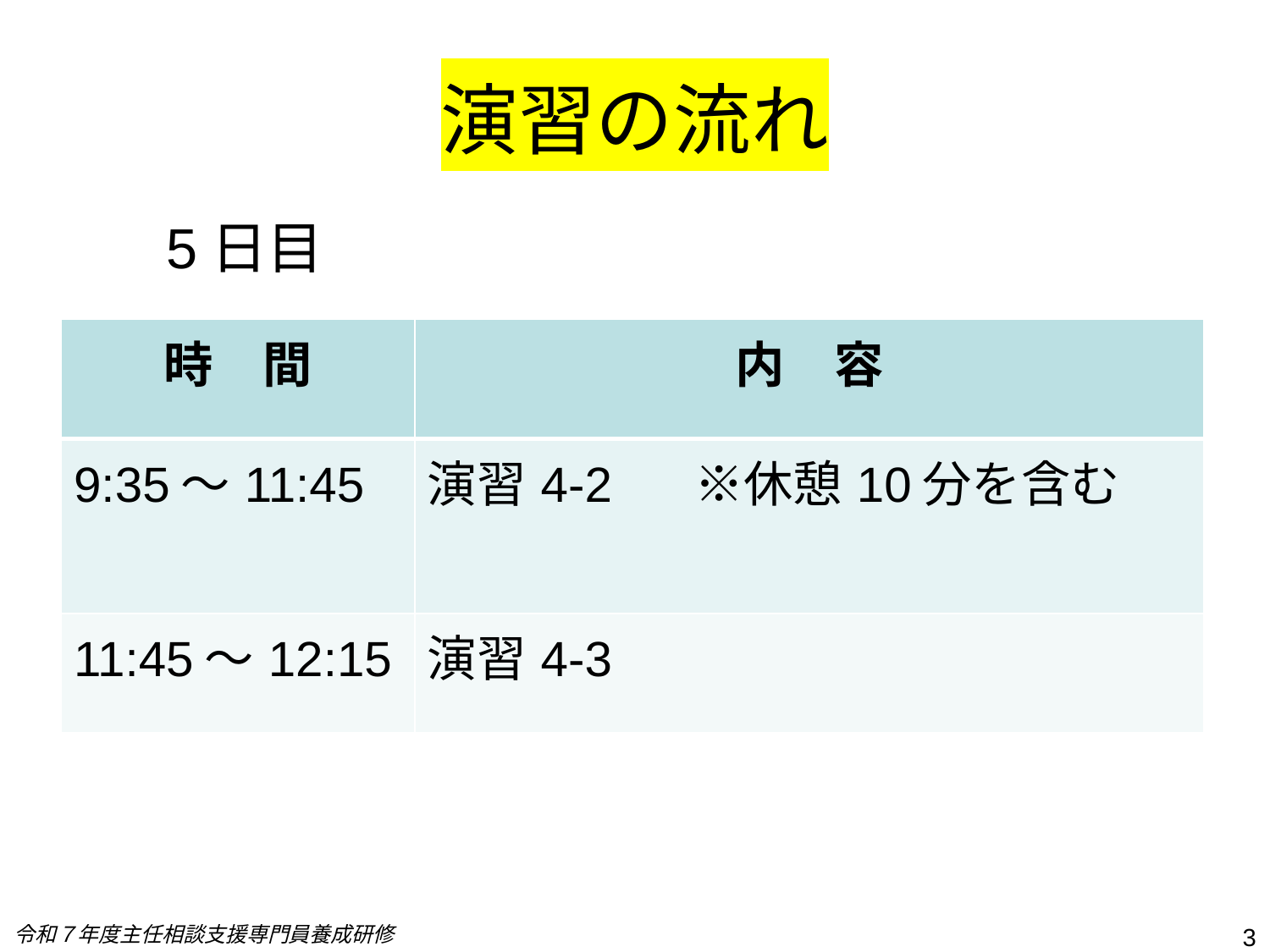

# 演習の流れ
5日目
| 時　間 | 内　容 |
| --- | --- |
| 9:35～11:45 | 演習4-2　 ※休憩10分を含む |
| 11:45～12:15 | 演習4-3 |
令和７年度主任相談支援専門員養成研修
3